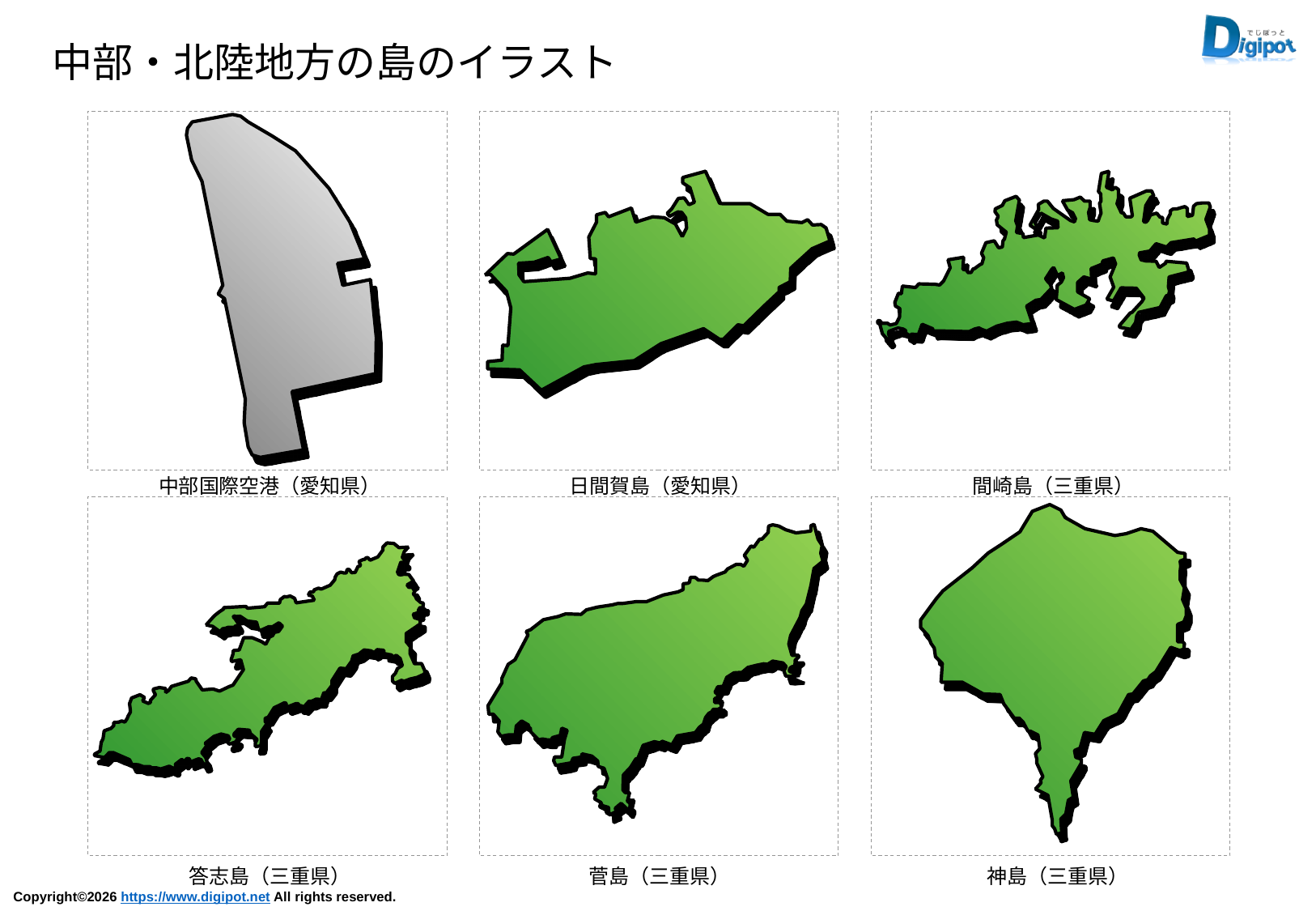

中部・北陸地方の島のイラスト

中部国際空港（愛知県）
日間賀島（愛知県）
間崎島（三重県）

答志島（三重県）
菅島（三重県）
神島（三重県）